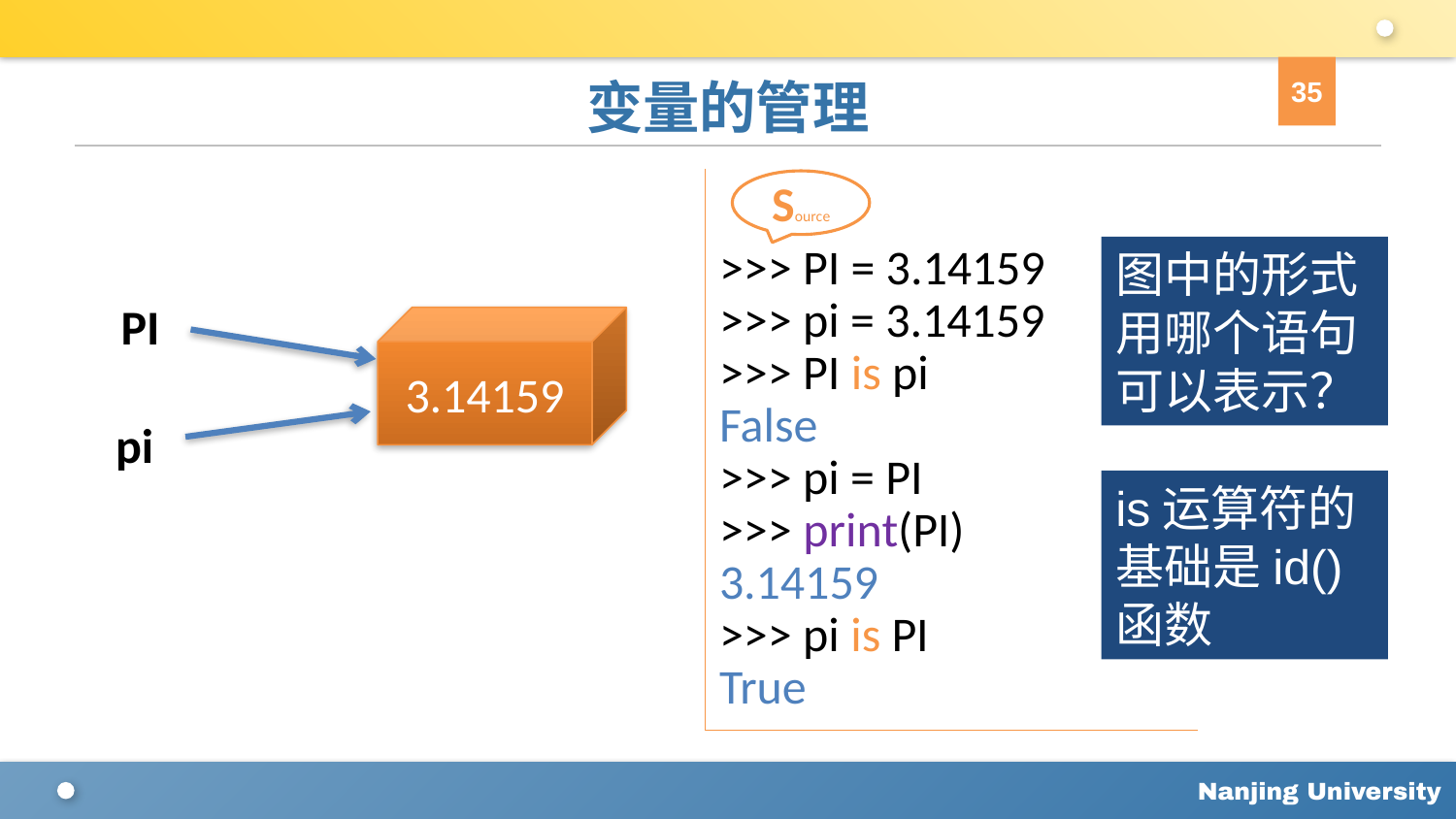

35
# 变量的管理

>>> PI = 3.14159
>>> pi = 3.14159
>>> PI is pi
False
>>> pi = PI
>>> print(PI)
3.14159
>>> pi is PI
True
Source
图中的形式用哪个语句可以表示？
PI
3.14159
pi
is运算符的基础是id()函数